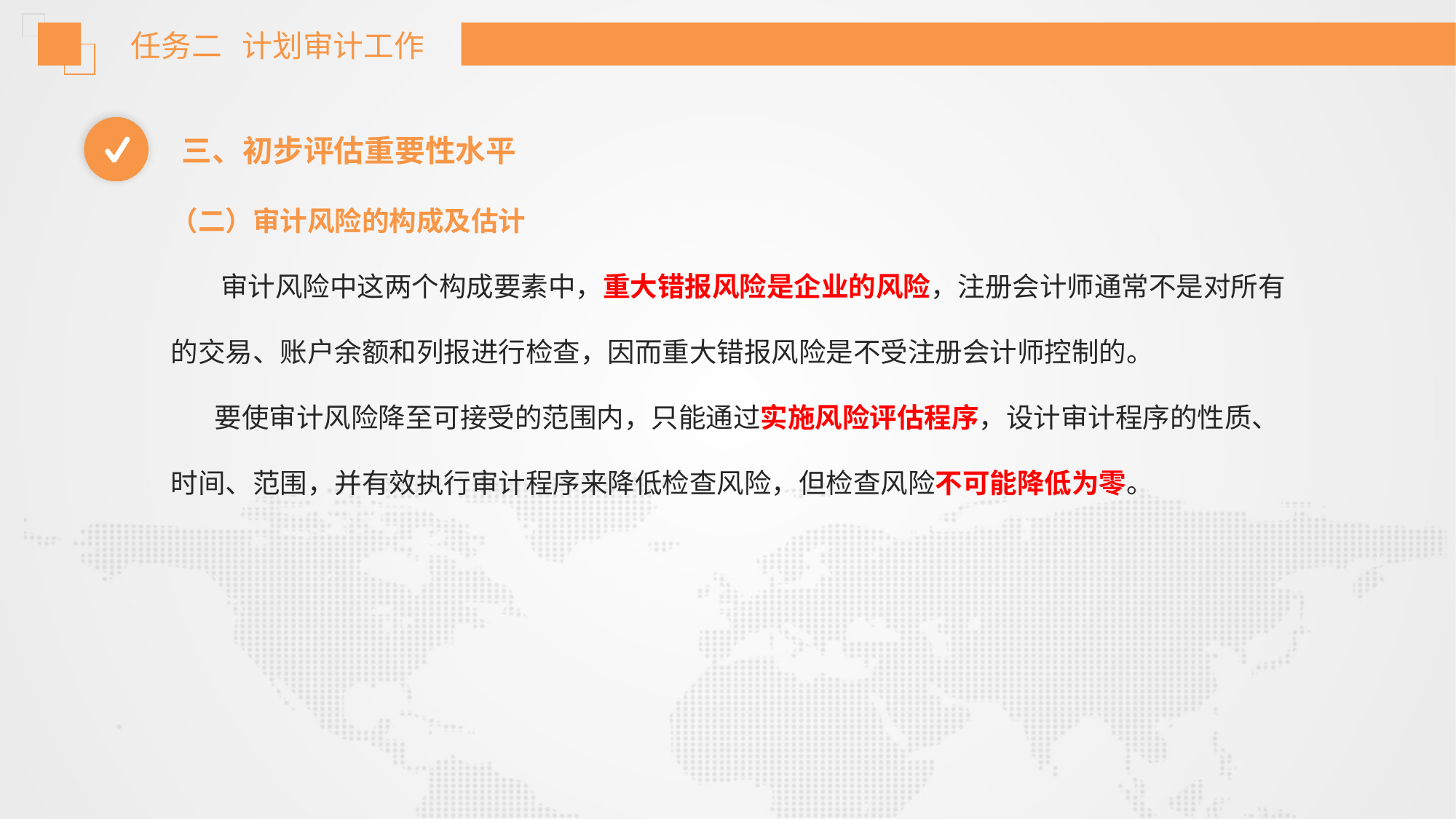

任务二   计划审计工作

三、初步评估重要性水平
（二）审计风险的构成及估计
       审计风险中这两个构成要素中，重大错报风险是企业的风险，注册会计师通常不是对所有的交易、账户余额和列报进行检查，因而重大错报风险是不受注册会计师控制的。
      要使审计风险降至可接受的范围内，只能通过实施风险评估程序，设计审计程序的性质、时间、范围，并有效执行审计程序来降低检查风险，但检查风险不可能降低为零。